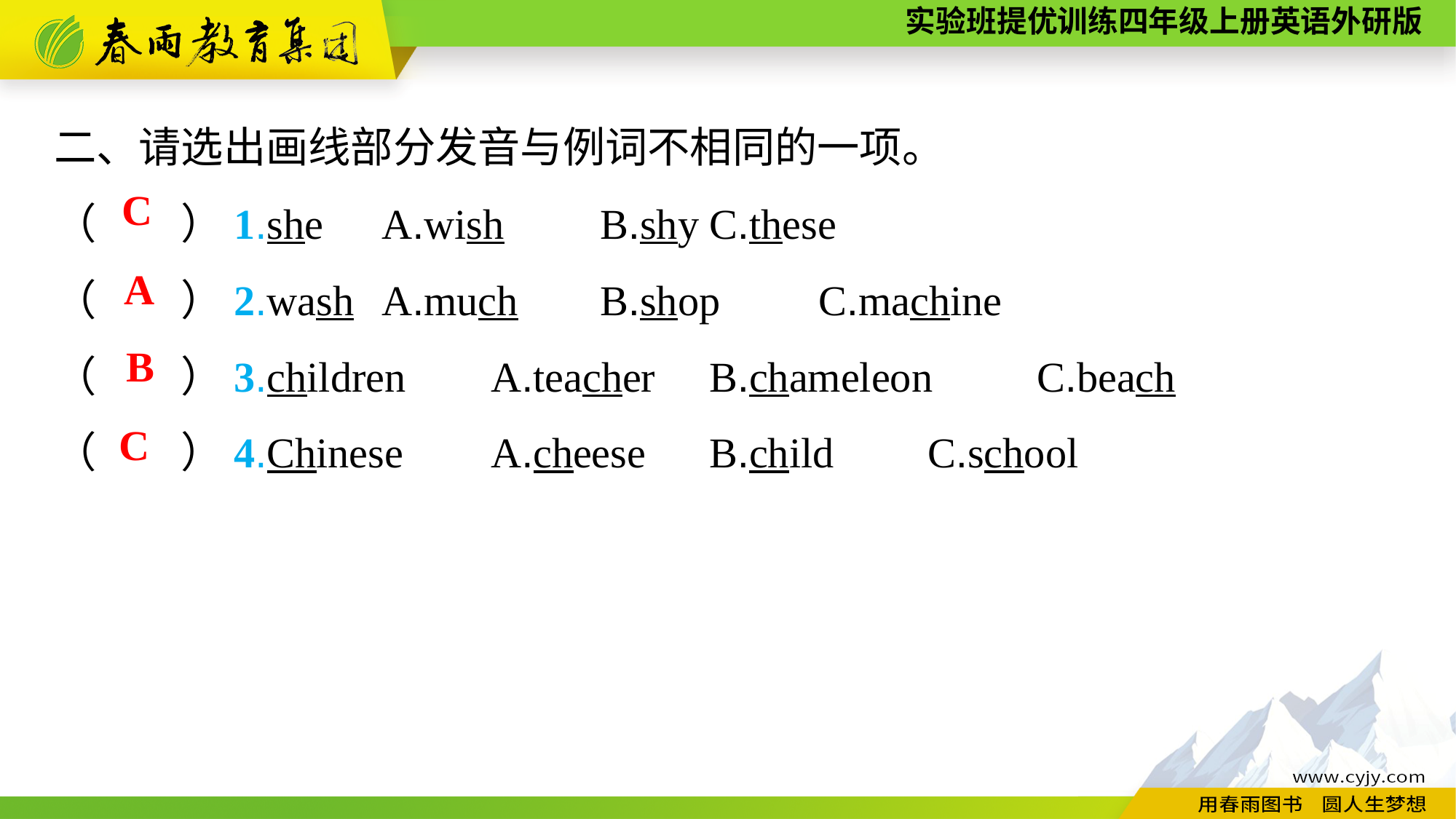

二、请选出画线部分发音与例词不相同的一项。
（　　）1.she	A.wish　	B.shy	C.these
（　　）2.wash	A.much	B.shop	C.machine
（　　）3.children	A.teacher	B.chameleon	C.beach
（　　）4.Chinese	A.cheese	B.child	C.school
C
A
B
C